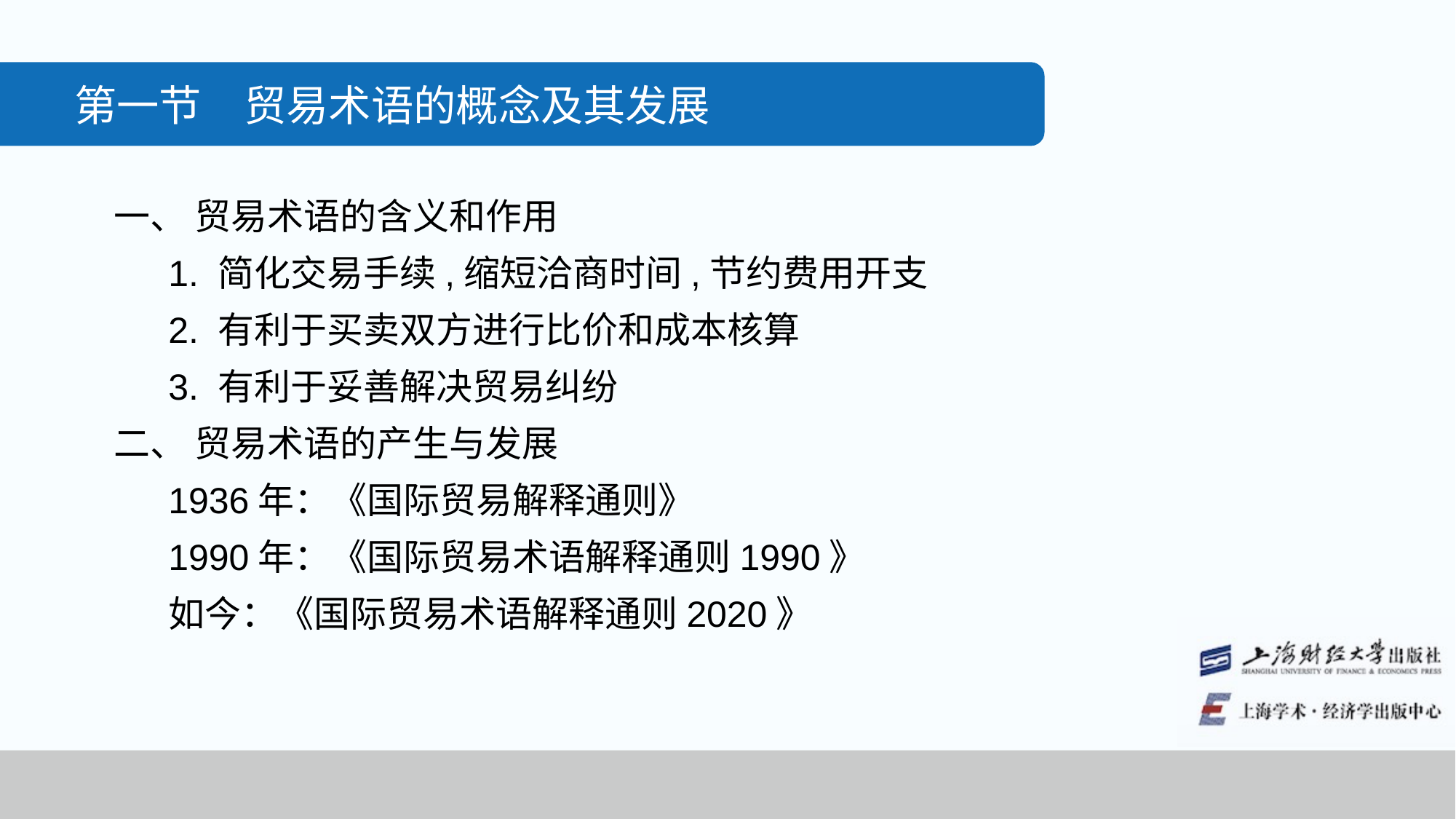

第一节　贸易术语的概念及其发展
一、 贸易术语的含义和作用
1. 简化交易手续,缩短洽商时间,节约费用开支
2. 有利于买卖双方进行比价和成本核算
3. 有利于妥善解决贸易纠纷
二、 贸易术语的产生与发展
1936年：《国际贸易解释通则》
1990年：《国际贸易术语解释通则1990》
如今：《国际贸易术语解释通则2020》